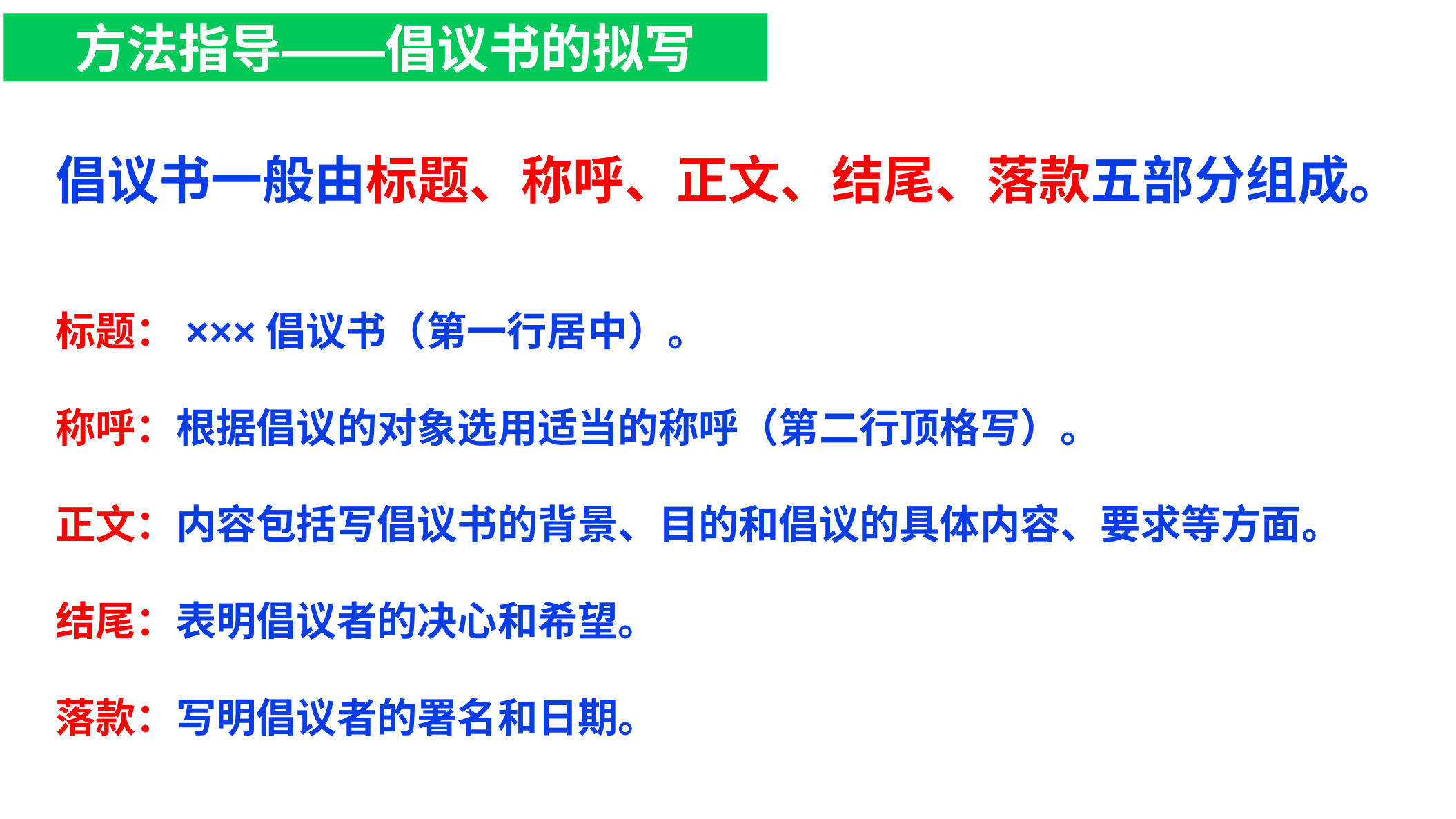

方法指导——倡议书的拟写
点击添加相关标题文字

倡议书一般由标题、称呼、正文、结尾、落款五部分组成。

标题：×××倡议书（第一行居中）。

称呼：根据倡议的对象选用适当的称呼（第二行顶格写）。

正文：内容包括写倡议书的背景、目的和倡议的具体内容、要求等方面。

结尾：表明倡议者的决心和希望。

落款：写明倡议者的署名和日期。